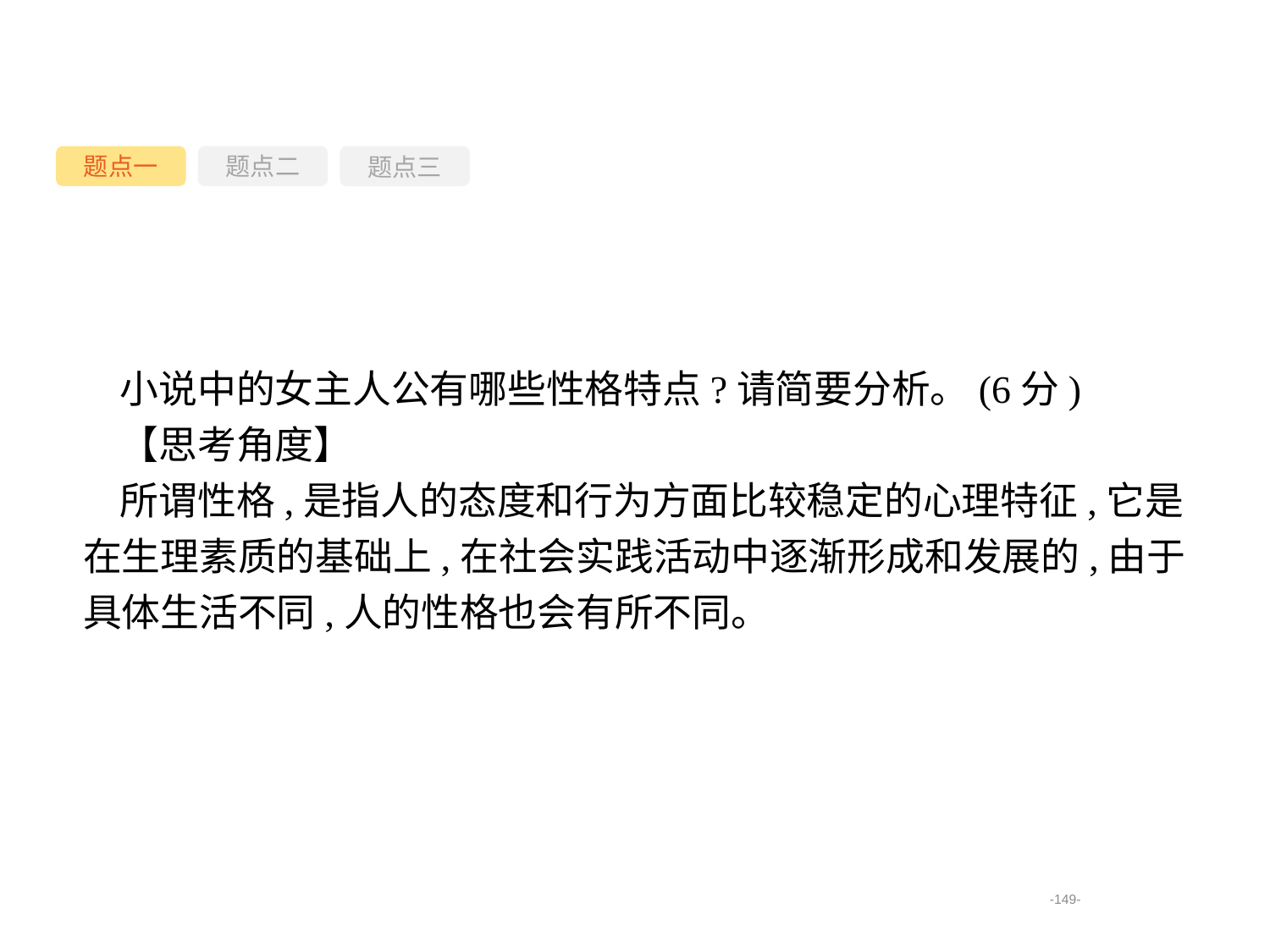

题点一
题点三
题点二
小说中的女主人公有哪些性格特点?请简要分析。(6分)
【思考角度】
所谓性格,是指人的态度和行为方面比较稳定的心理特征,它是在生理素质的基础上,在社会实践活动中逐渐形成和发展的,由于具体生活不同,人的性格也会有所不同。
-149-